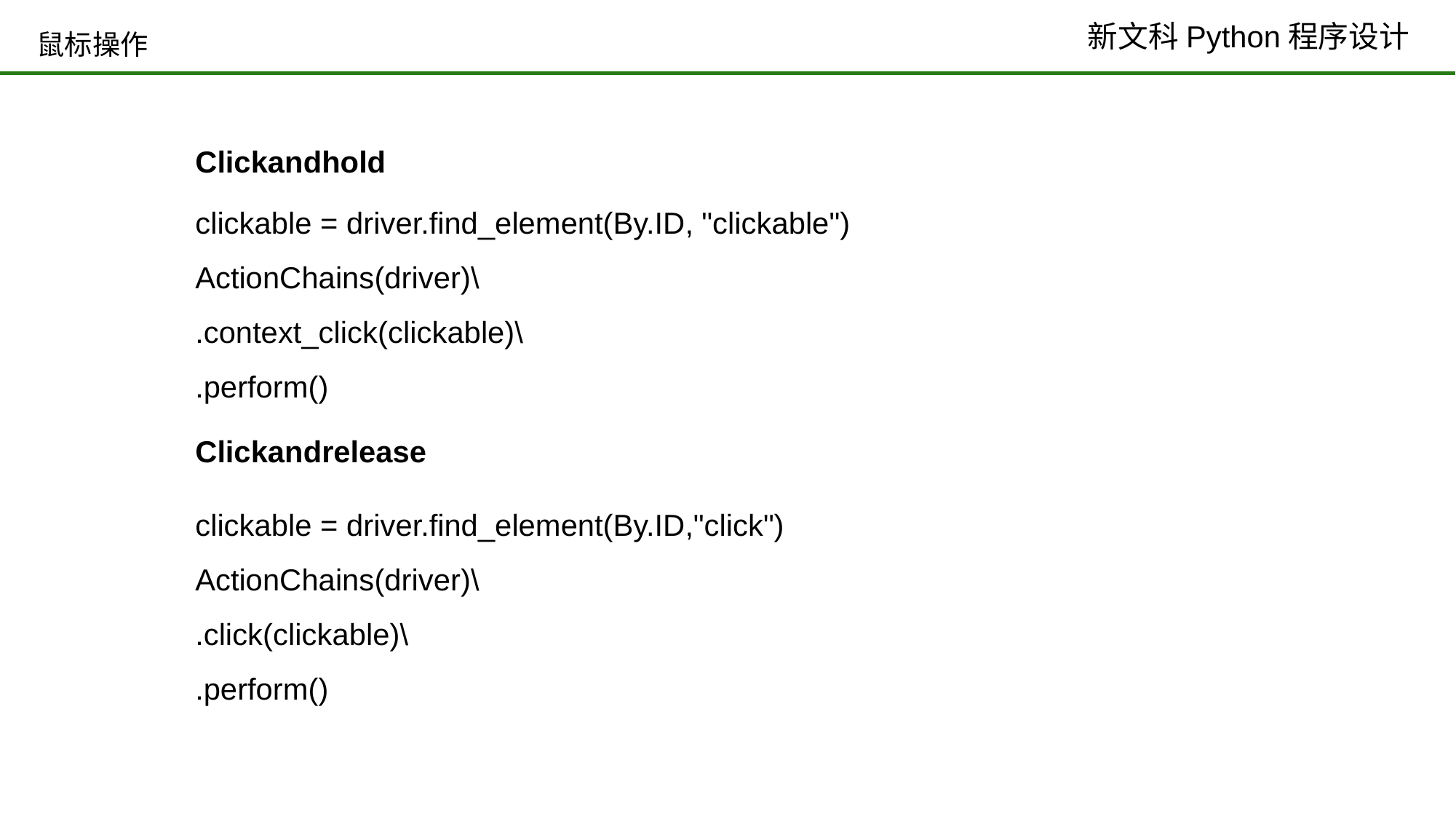

# 鼠标操作
Clickandhold
clickable = driver.find_element(By.ID, "clickable")
ActionChains(driver)\
.context_click(clickable)\
.perform()
Clickandrelease
clickable = driver.find_element(By.ID,"click")
ActionChains(driver)\
.click(clickable)\
.perform()